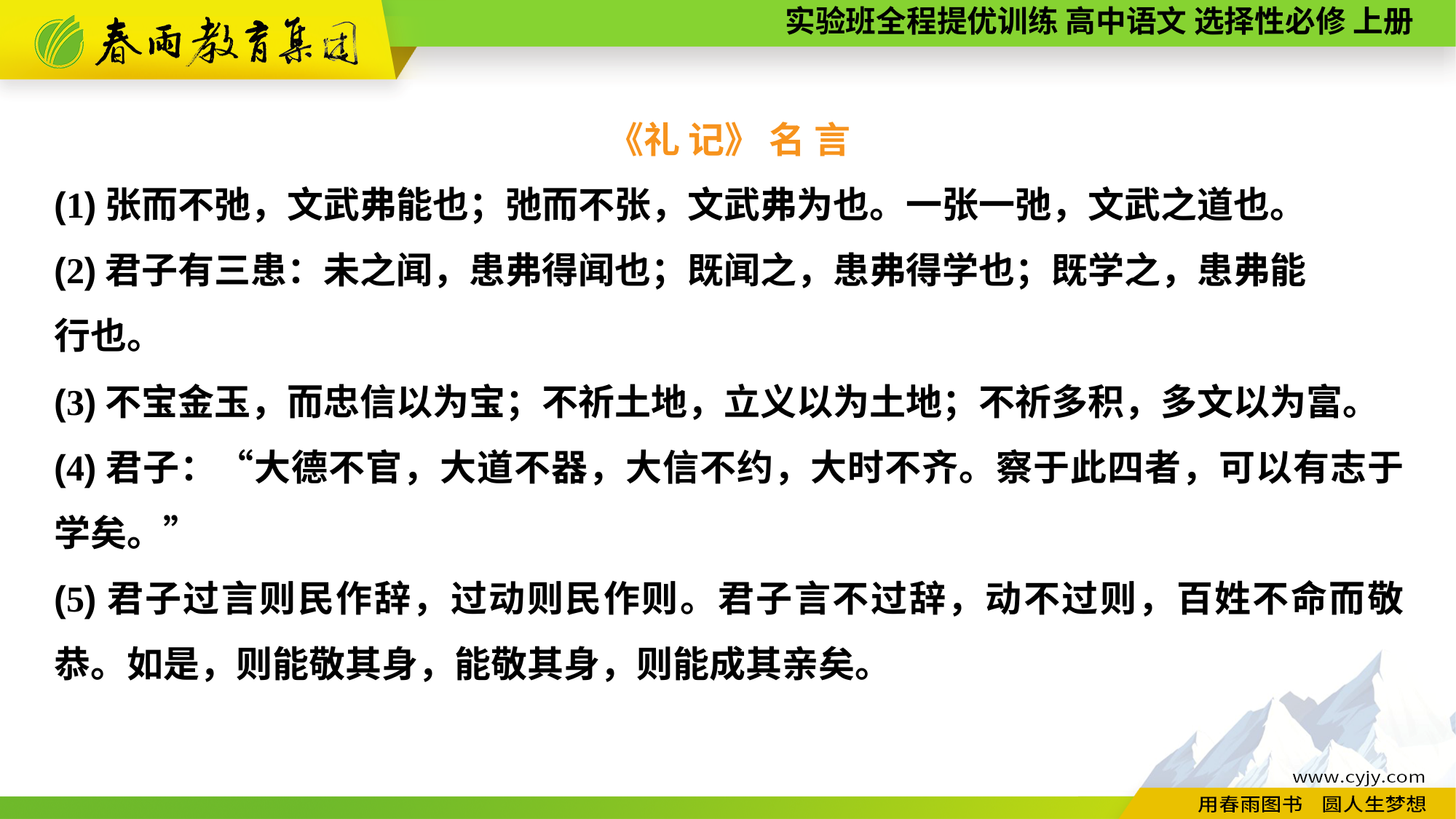

《礼 记》 名 言
(1)张而不弛，文武弗能也；弛而不张，文武弗为也。一张一弛，文武之道也。
(2)君子有三患：未之闻，患弗得闻也；既闻之，患弗得学也；既学之，患弗能
行也。
(3)不宝金玉，而忠信以为宝；不祈土地，立义以为土地；不祈多积，多文以为富。
(4)君子：“大德不官，大道不器，大信不约，大时不齐。察于此四者，可以有志于学矣。”
(5)君子过言则民作辞，过动则民作则。君子言不过辞，动不过则，百姓不命而敬恭。如是，则能敬其身，能敬其身，则能成其亲矣。